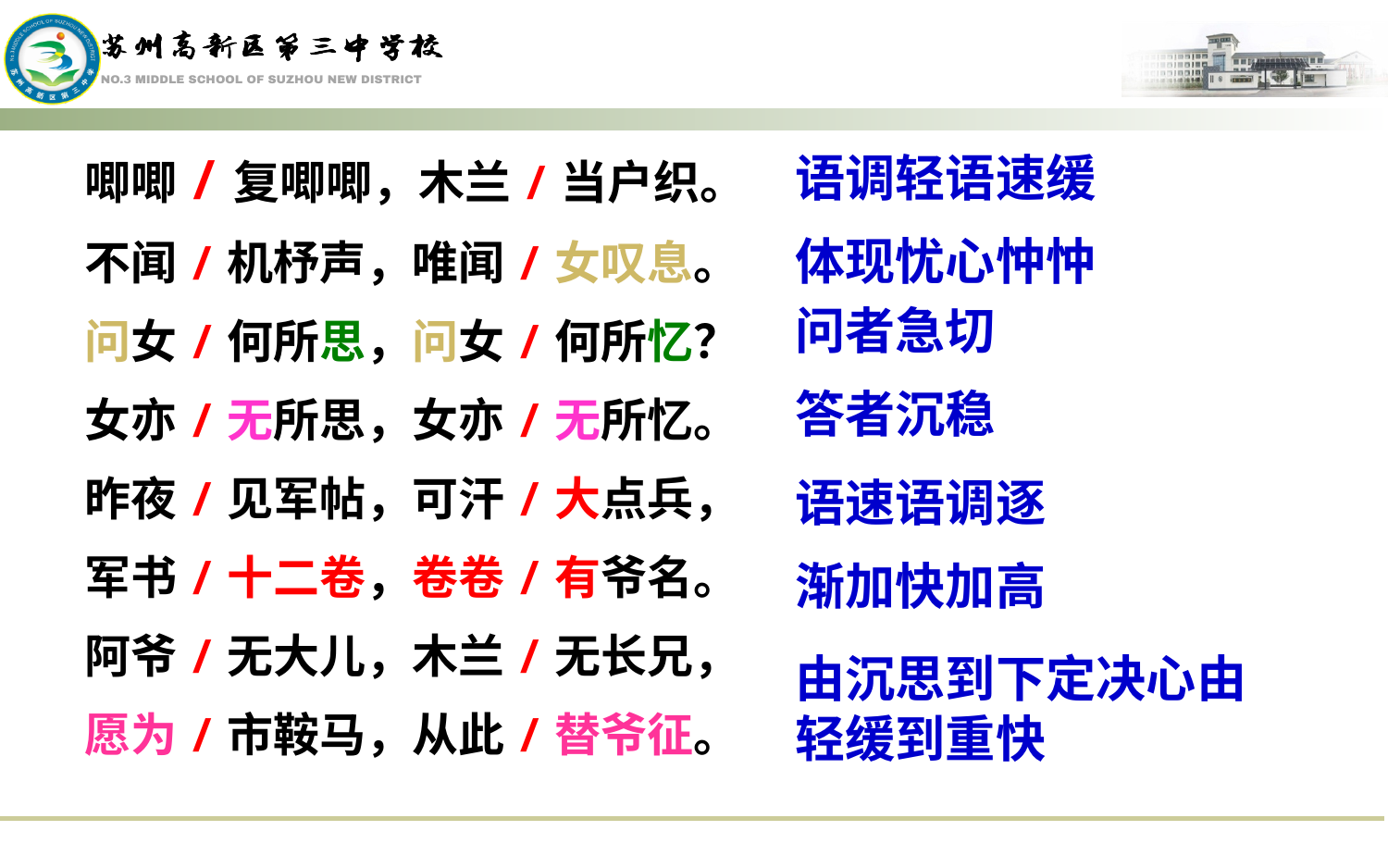

唧唧/复唧唧，木兰/当户织。
不闻/机杼声，唯闻/女叹息。
问女/何所思，问女/何所忆？
女亦/无所思，女亦/无所忆。
昨夜/见军帖，可汗/大点兵，
军书/十二卷，卷卷/有爷名。
阿爷/无大儿，木兰/无长兄，
愿为/市鞍马，从此/替爷征。
语调轻语速缓
体现忧心忡忡
问者急切
答者沉稳
语速语调逐
渐加快加高
由沉思到下定决心由轻缓到重快